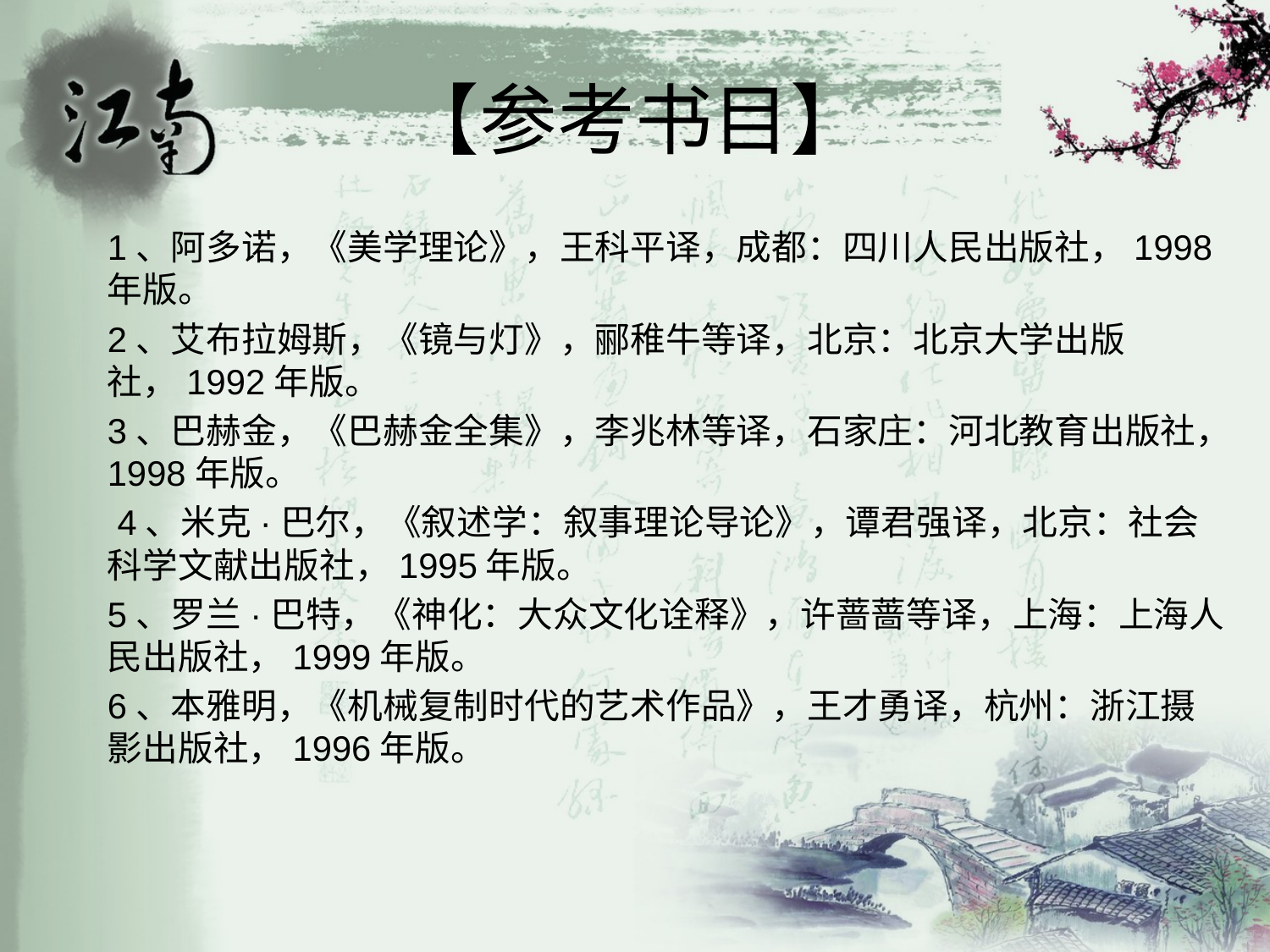

# 【参考书目】

1、阿多诺，《美学理论》，王科平译，成都：四川人民出版社，1998年版。
2、艾布拉姆斯，《镜与灯》，郦稚牛等译，北京：北京大学出版社，1992年版。
3、巴赫金，《巴赫金全集》，李兆林等译，石家庄：河北教育出版社，1998年版。
 4、米克·巴尔，《叙述学：叙事理论导论》，谭君强译，北京：社会科学文献出版社，1995年版。
5、罗兰·巴特，《神化：大众文化诠释》，许蔷蔷等译，上海：上海人民出版社，1999年版。
6、本雅明，《机械复制时代的艺术作品》，王才勇译，杭州：浙江摄影出版社，1996年版。